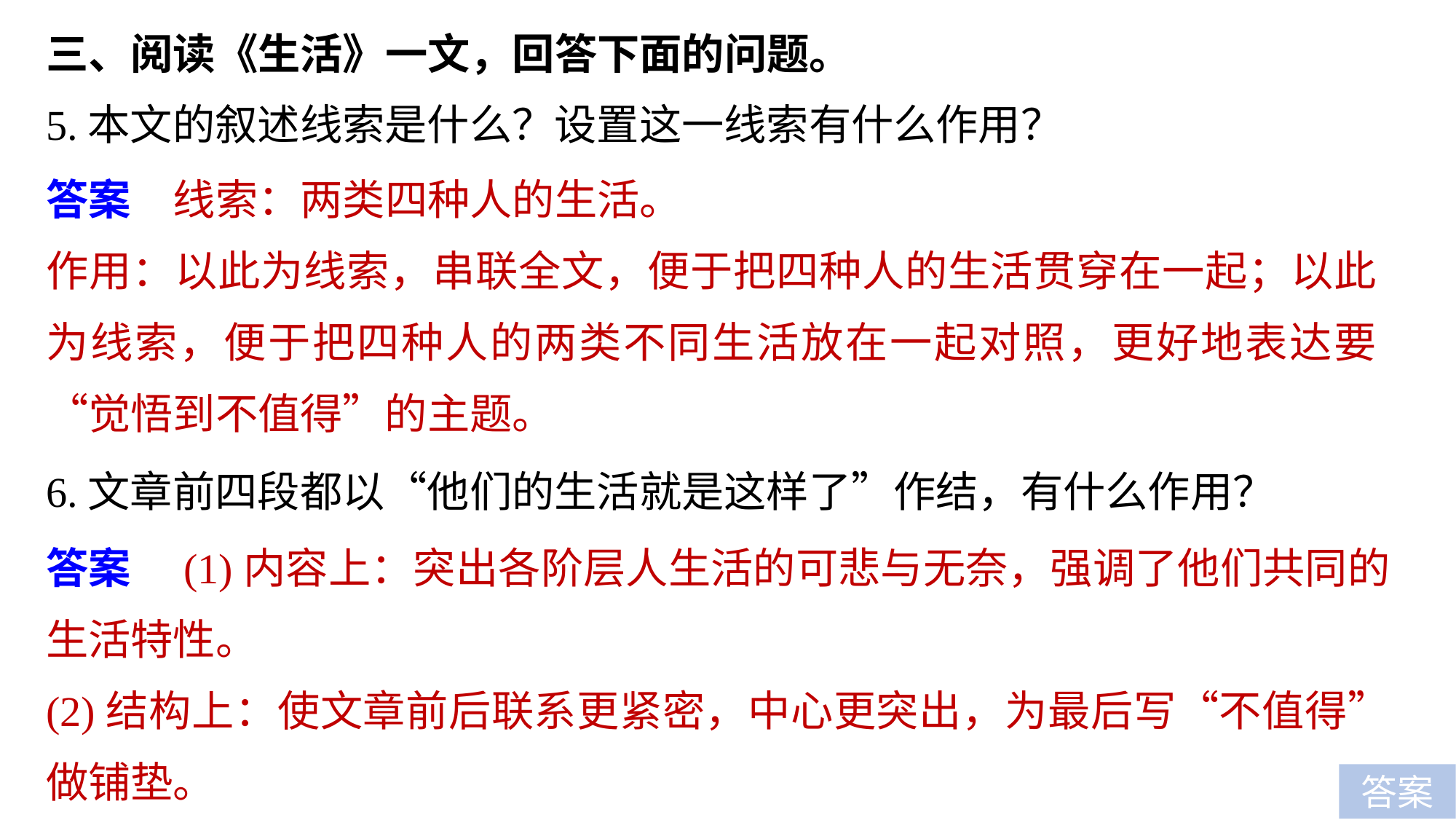

三、阅读《生活》一文，回答下面的问题。
5.本文的叙述线索是什么？设置这一线索有什么作用？
答案　线索：两类四种人的生活。
作用：以此为线索，串联全文，便于把四种人的生活贯穿在一起；以此为线索，便于把四种人的两类不同生活放在一起对照，更好地表达要“觉悟到不值得”的主题。
6.文章前四段都以“他们的生活就是这样了”作结，有什么作用？
答案　(1)内容上：突出各阶层人生活的可悲与无奈，强调了他们共同的生活特性。
(2)结构上：使文章前后联系更紧密，中心更突出，为最后写“不值得”做铺垫。
答案